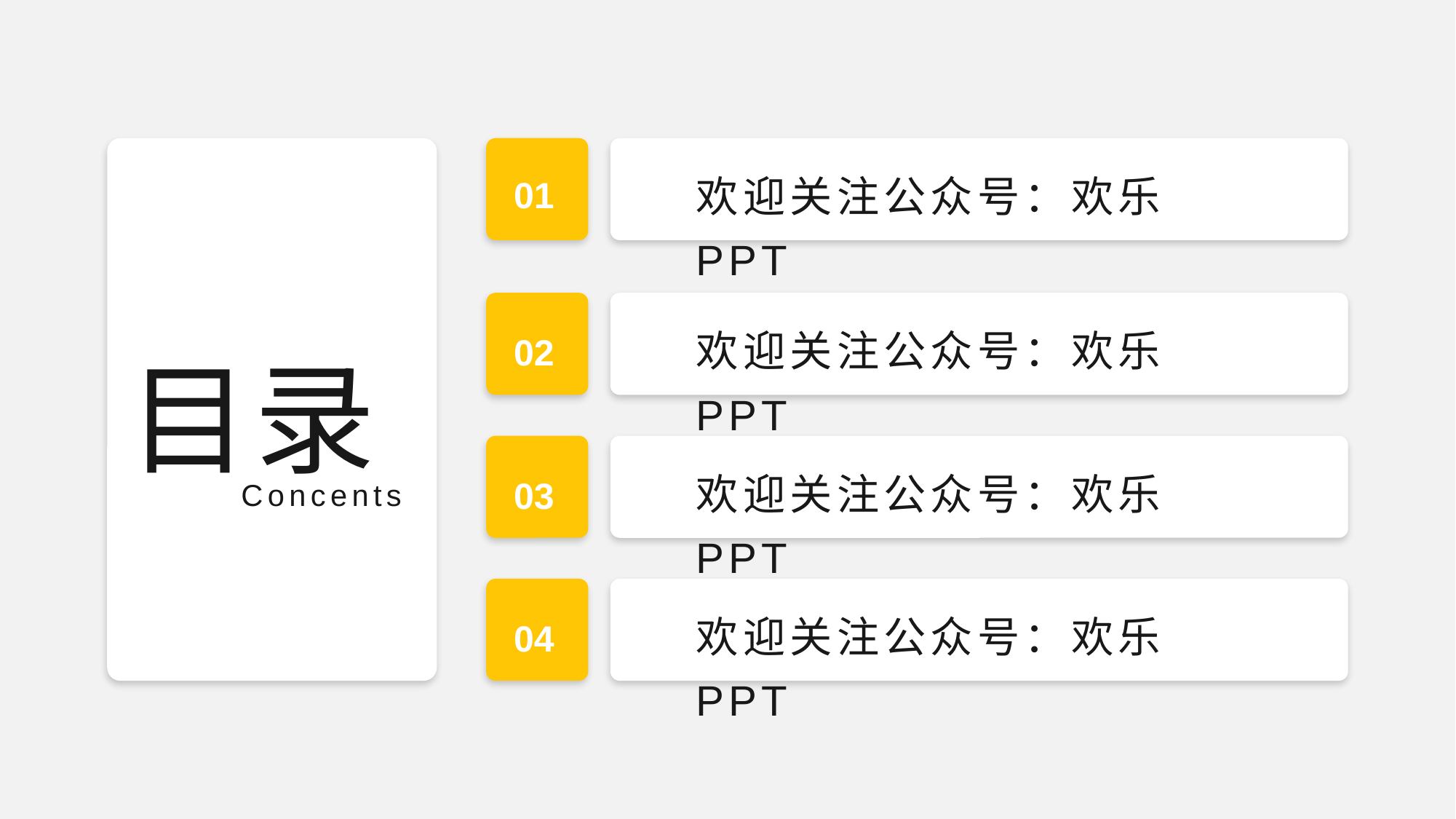

01

欢迎关注公众号：欢乐PPT

02

目录
Concents
欢迎关注公众号：欢乐PPT

03

欢迎关注公众号：欢乐PPT

04

欢迎关注公众号：欢乐PPT